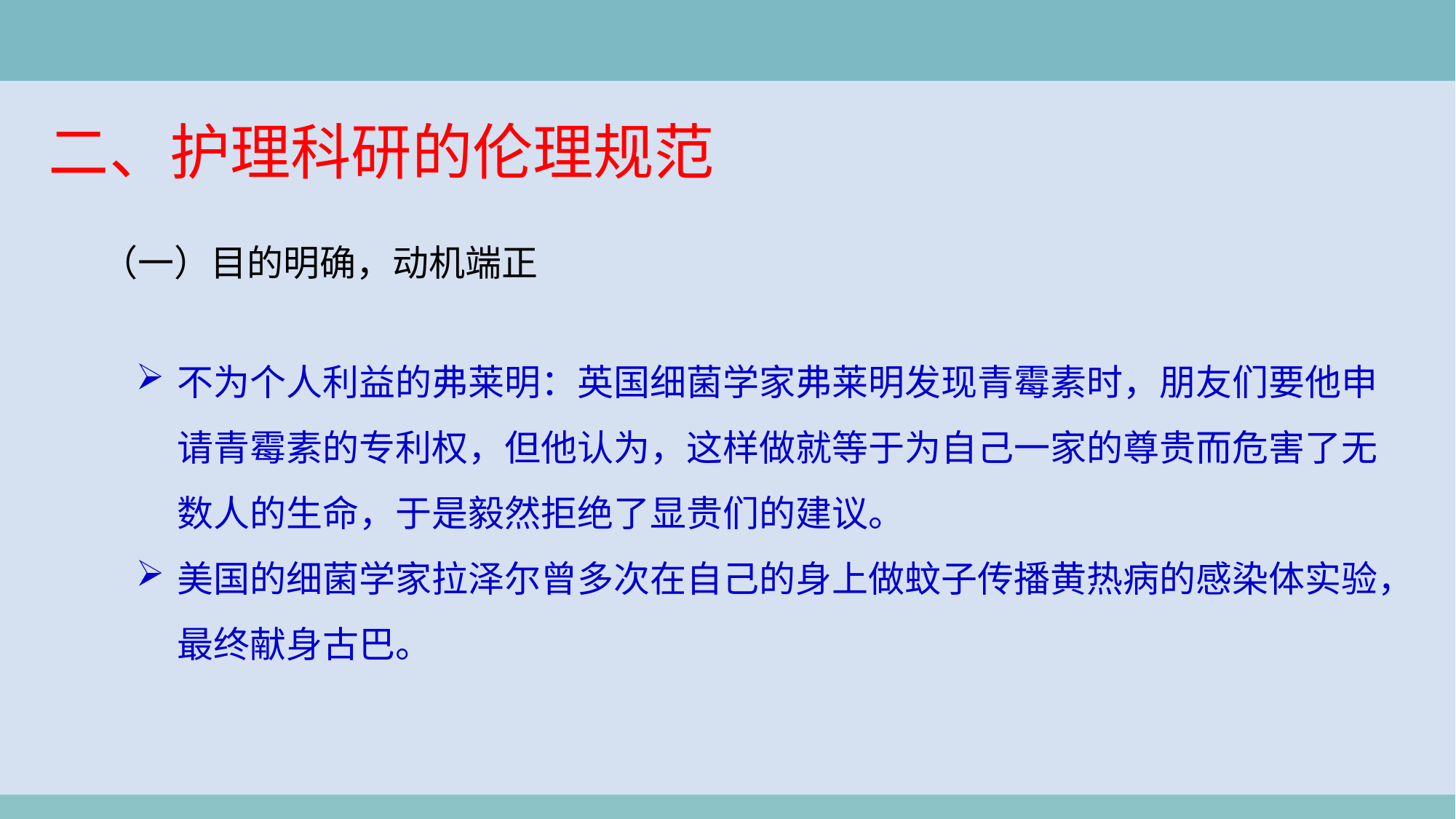

二、护理科研的伦理规范
（一）目的明确，动机端正
不为个人利益的弗莱明：英国细菌学家弗莱明发现青霉素时，朋友们要他申请青霉素的专利权，但他认为，这样做就等于为自己一家的尊贵而危害了无数人的生命，于是毅然拒绝了显贵们的建议。
美国的细菌学家拉泽尔曾多次在自己的身上做蚊子传播黄热病的感染体实验，最终献身古巴。